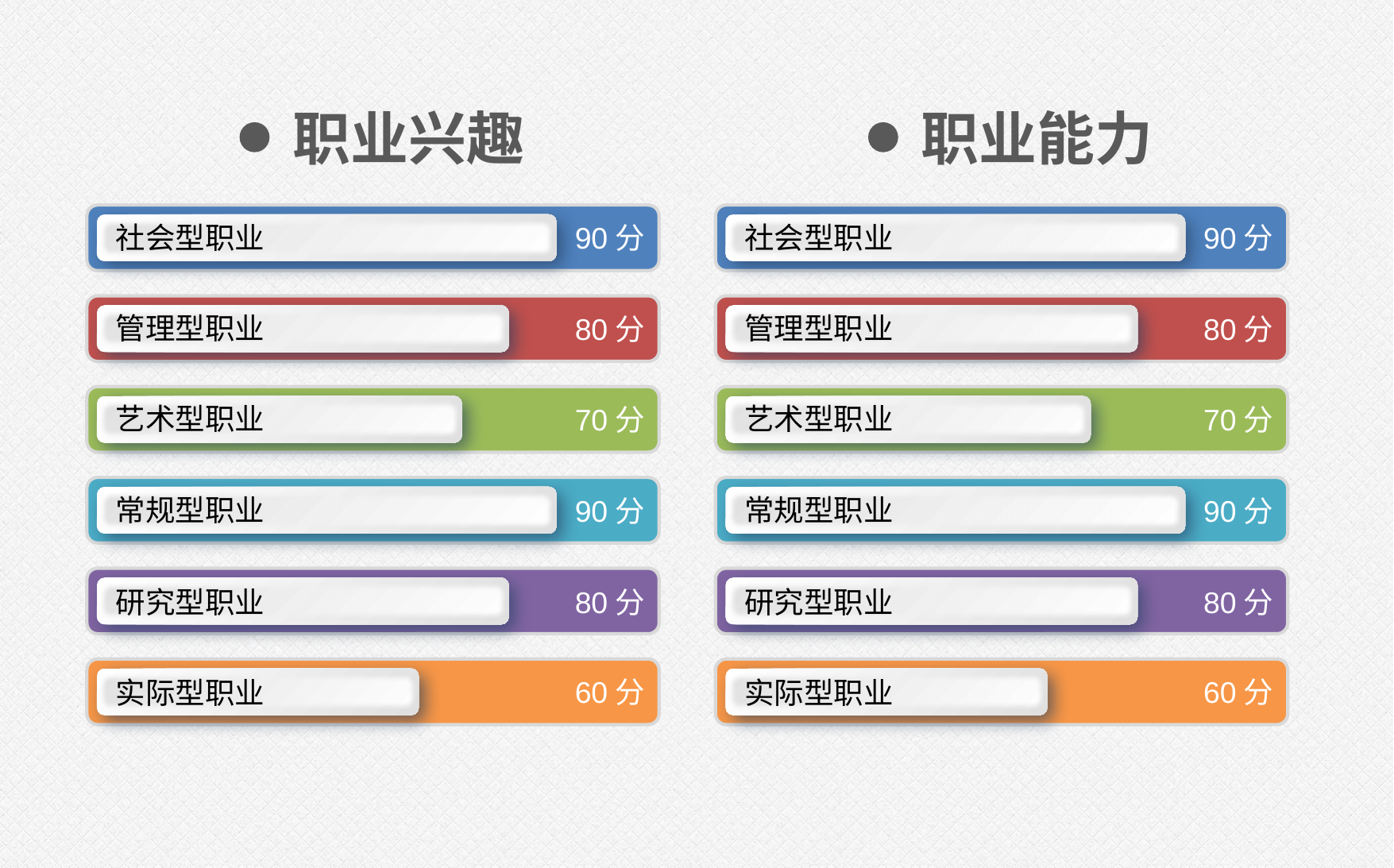

职业兴趣
职业能力

社会型职业

90分
社会型职业

90分

管理型职业

管理型职业

80分
80分

艺术型职业

艺术型职业

70分
70分

常规型职业

常规型职业

90分
90分

研究型职业
80分

研究型职业
80分

60分
60分

实际型职业

实际型职业